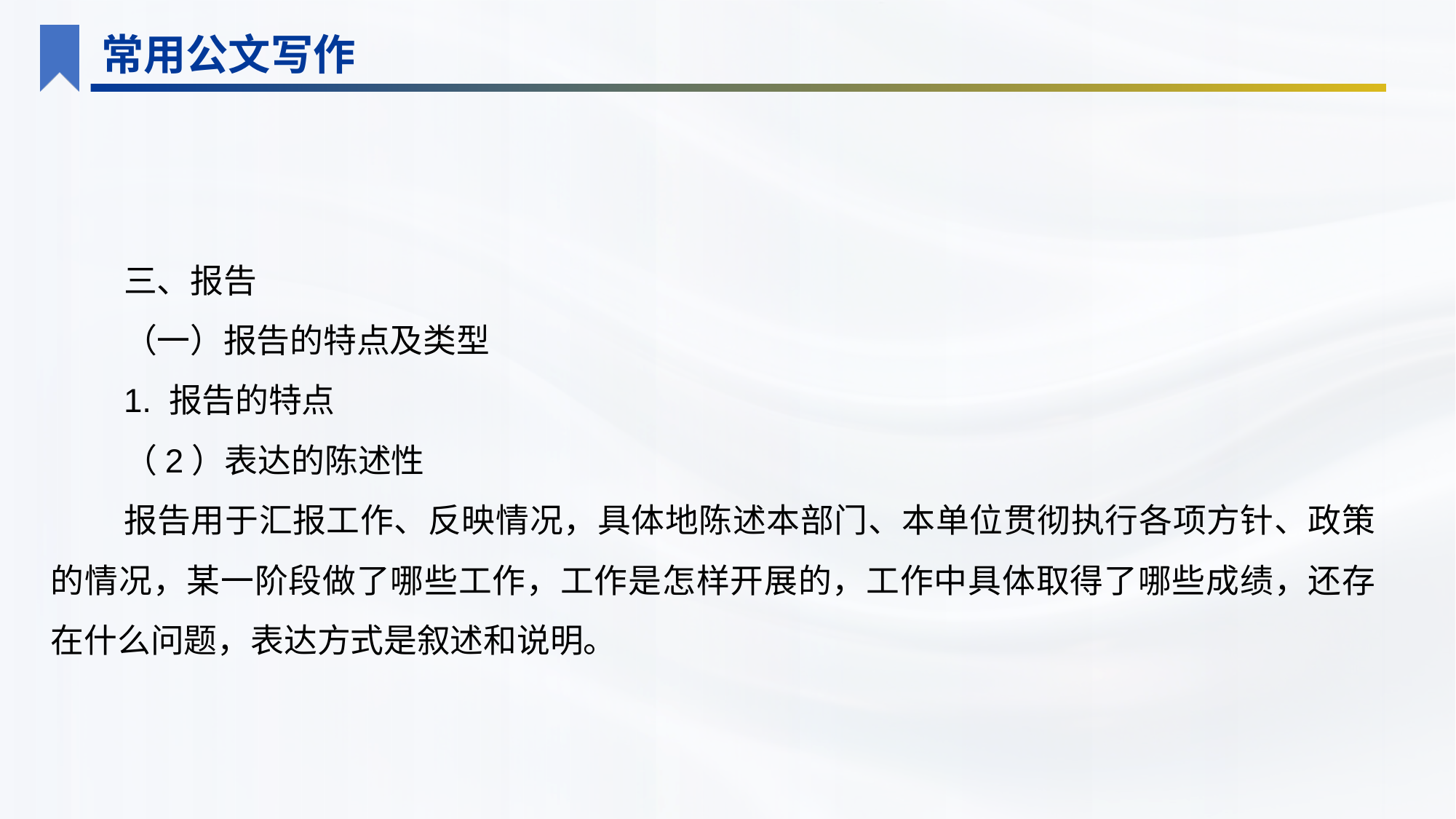

常用公文写作
三、报告
（一）报告的特点及类型
1. 报告的特点
（2）表达的陈述性
报告用于汇报工作、反映情况，具体地陈述本部门、本单位贯彻执行各项方针、政策的情况，某一阶段做了哪些工作，工作是怎样开展的，工作中具体取得了哪些成绩，还存在什么问题，表达方式是叙述和说明。